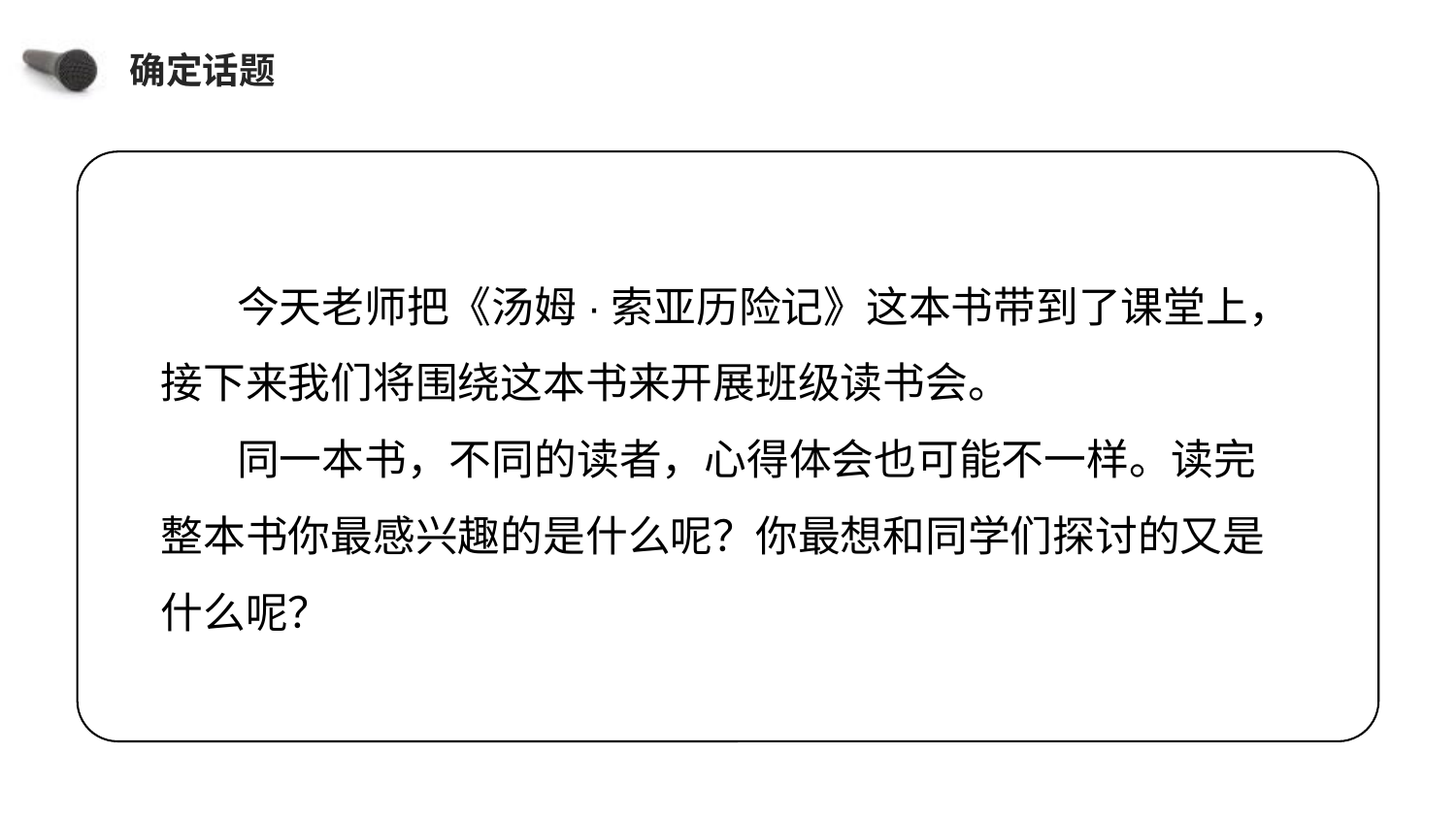

确定话题
       今天老师把《汤姆·索亚历险记》这本书带到了课堂上，接下来我们将围绕这本书来开展班级读书会。
       同一本书，不同的读者，心得体会也可能不一样。读完整本书你最感兴趣的是什么呢？你最想和同学们探讨的又是什么呢？